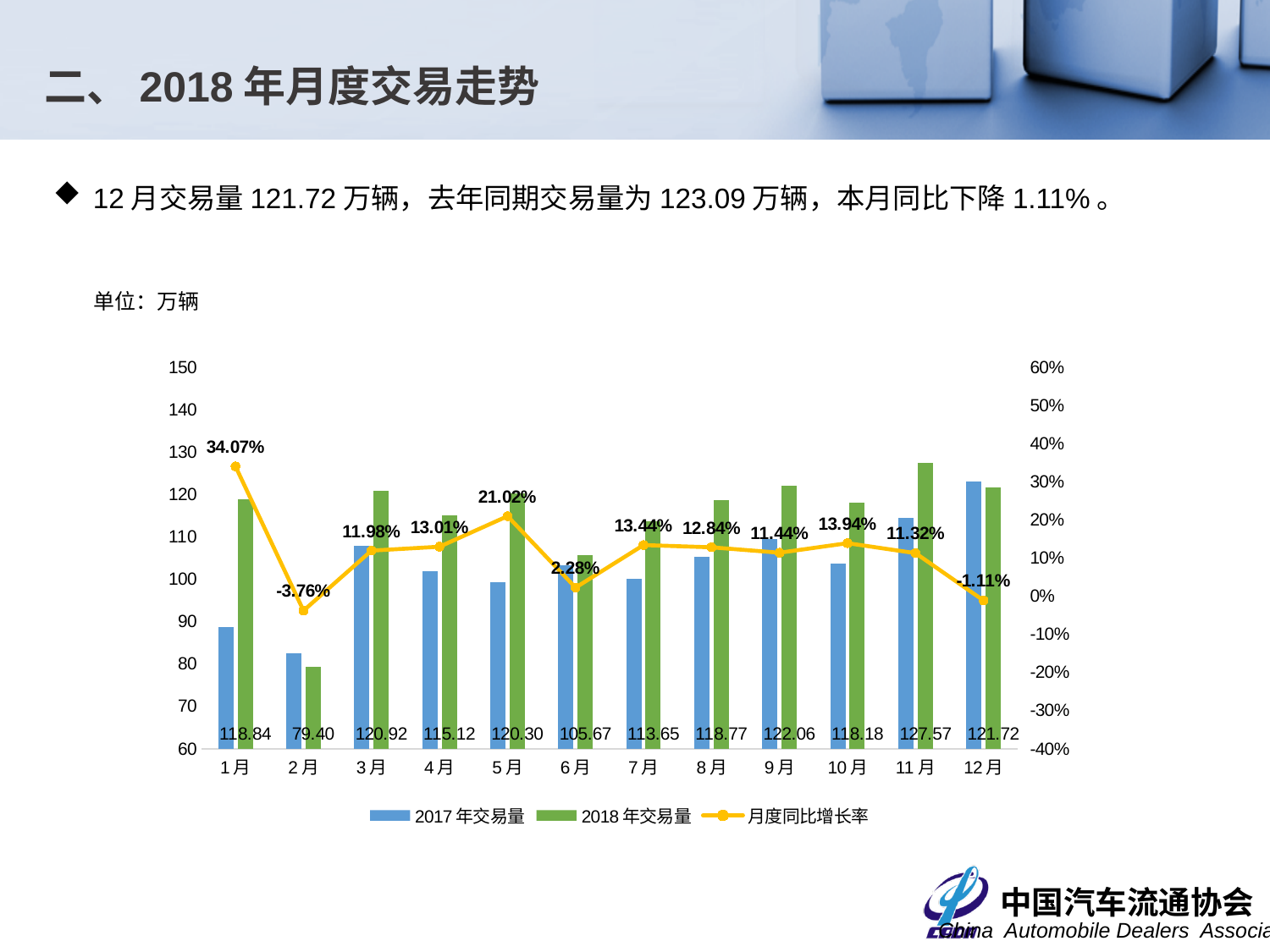

二、2018年月度交易走势
12月交易量121.72万辆，去年同期交易量为123.09万辆，本月同比下降1.11%。
单位：万辆

### Chart

| Category | 2017年交易量 | 2018年交易量 | 月度同比增长率 |
|---|---|---|---|
| 1月 | 88.64 | 118.8407 | 0.3407118682310469 |
| 2月 | 82.5 | 79.3951 | -0.037635151515151524 |
| 3月 | 107.98 | 120.9171 | 0.11981015002778293 |
| 4月 | 101.87 | 115.1196 | 0.1300638068126043 |
| 5月 | 99.41 | 120.3031 | 0.2101710089528217 |
| 6月 | 103.31 | 105.6684 | 0.022828380602071464 |
| 7月 | 100.19 | 113.651 | 0.13435472602056092 |
| 8月 | 105.25 | 118.769 | 0.12844655581947748 |
| 9月 | 109.53 | 122.0558 | 0.11435953620012786 |
| 10月 | 103.72 | 118.1762 | 0.13937716930196678 |
| 11月 | 114.6 | 127.5715 | 0.11318935427574177 |
| 12月 | 123.0912 | 121.7234 | -0.01111208599802425 |